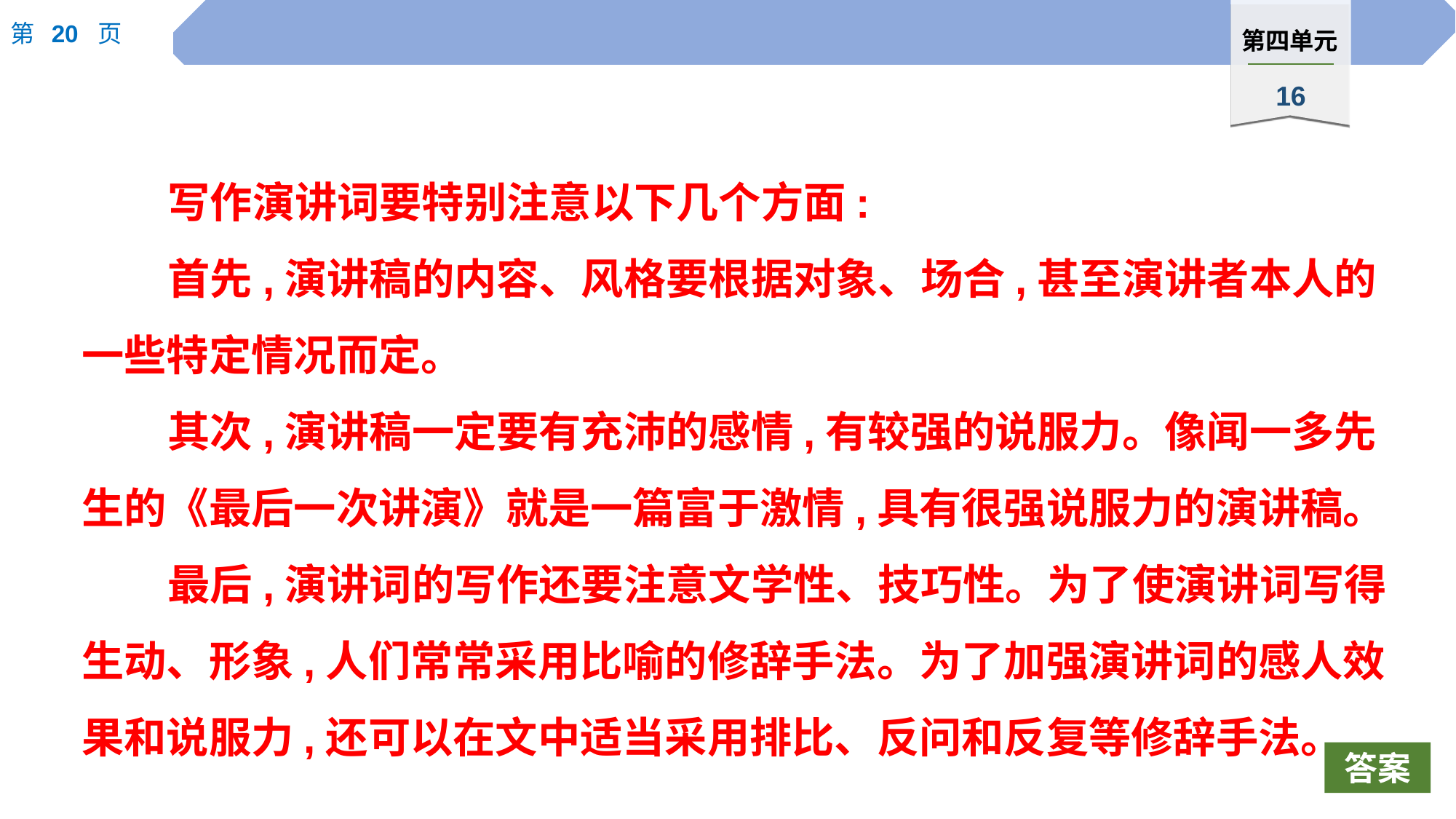

写作演讲词要特别注意以下几个方面:
首先,演讲稿的内容、风格要根据对象、场合,甚至演讲者本人的一些特定情况而定。
其次,演讲稿一定要有充沛的感情,有较强的说服力。像闻一多先生的《最后一次讲演》就是一篇富于激情,具有很强说服力的演讲稿。
最后,演讲词的写作还要注意文学性、技巧性。为了使演讲词写得生动、形象,人们常常采用比喻的修辞手法。为了加强演讲词的感人效果和说服力,还可以在文中适当采用排比、反问和反复等修辞手法。
答案